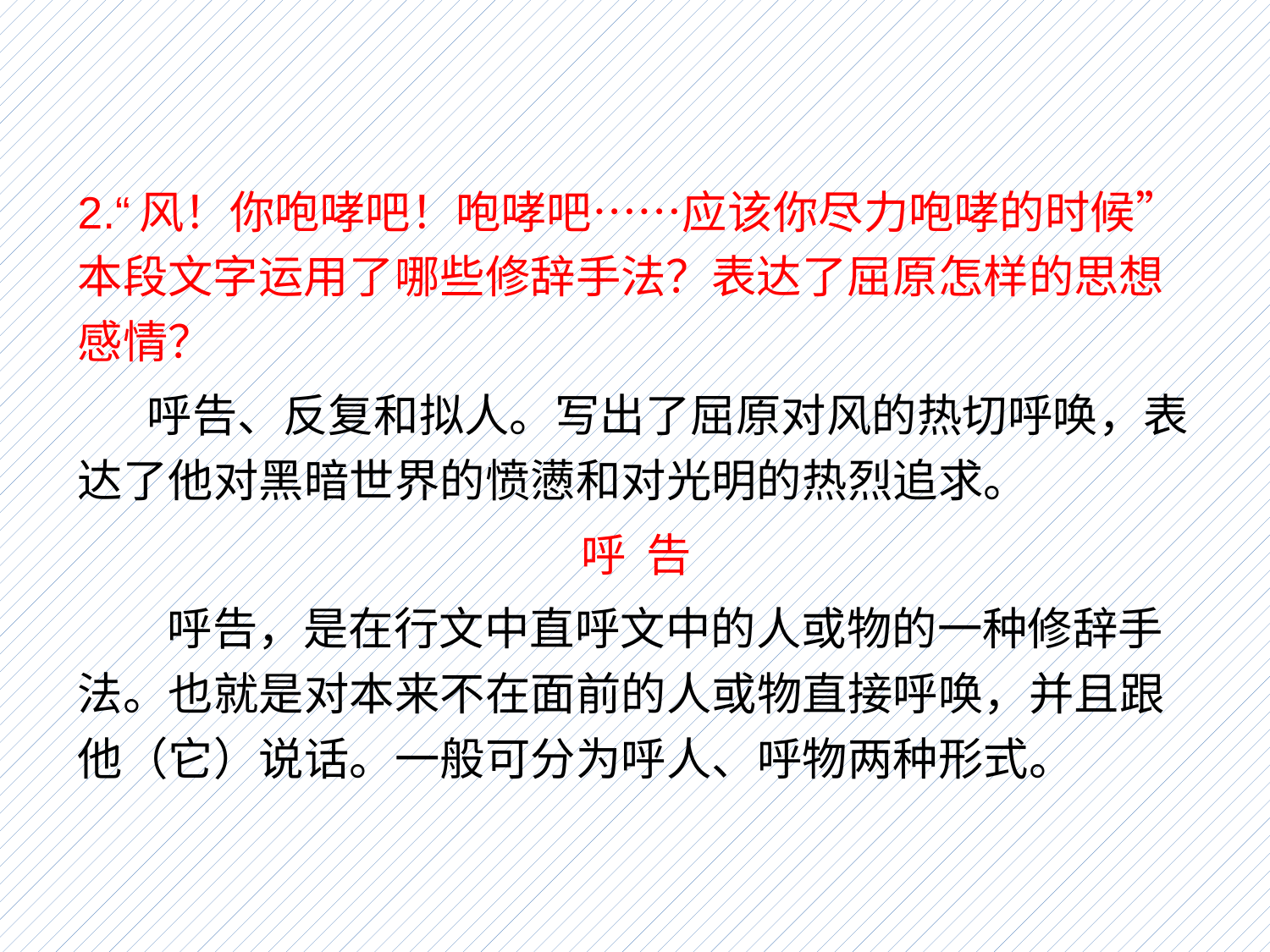

2.“风！你咆哮吧！咆哮吧……应该你尽力咆哮的时候”本段文字运用了哪些修辞手法？表达了屈原怎样的思想感情？
      呼告、反复和拟人。写出了屈原对风的热切呼唤，表达了他对黑暗世界的愤懑和对光明的热烈追求。
呼  告
        呼告，是在行文中直呼文中的人或物的一种修辞手法。也就是对本来不在面前的人或物直接呼唤，并且跟他（它）说话。一般可分为呼人、呼物两种形式。